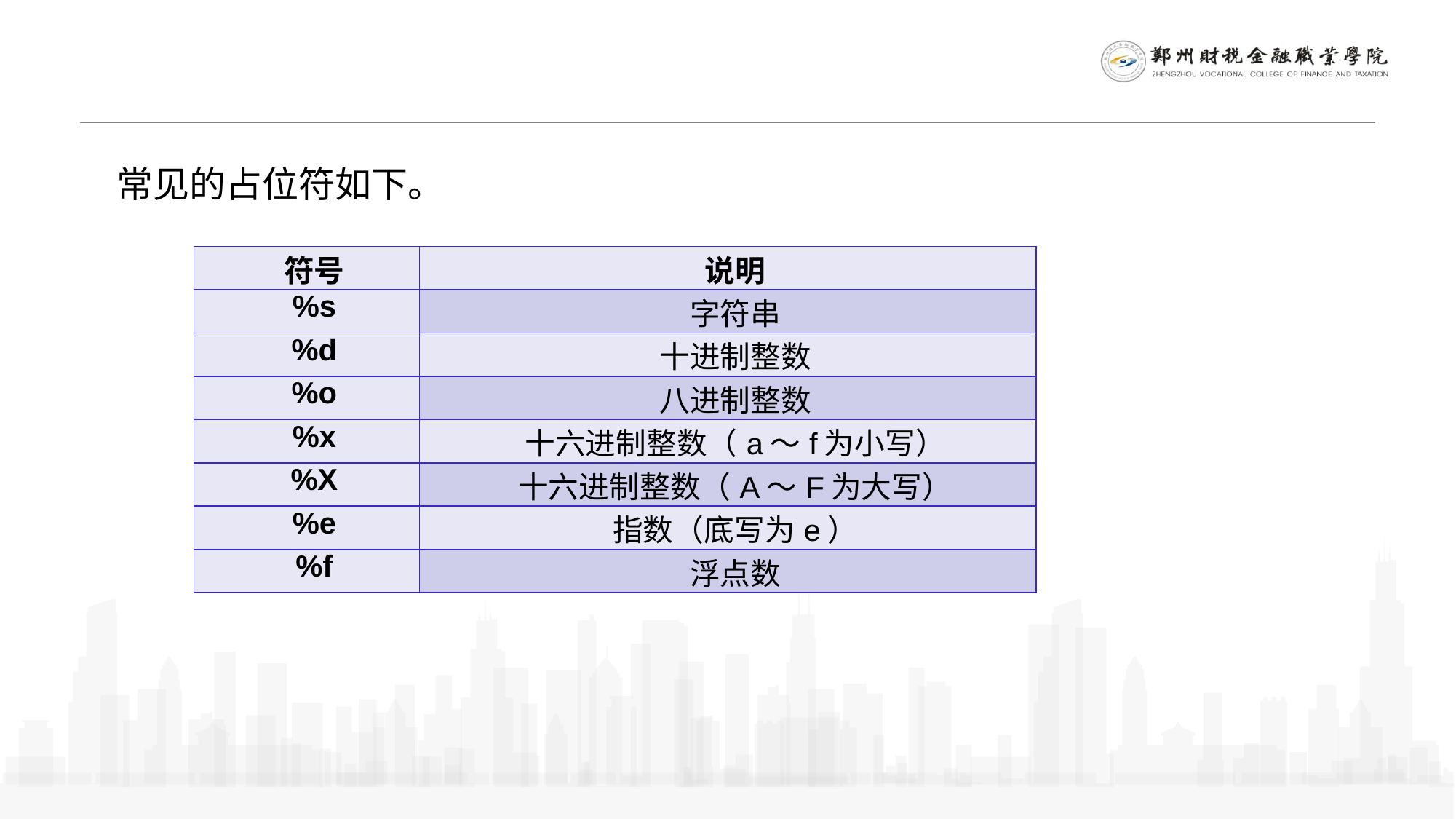

常见的占位符如下。
| 符号 | 说明 |
| --- | --- |
| %s | 字符串 |
| %d | 十进制整数 |
| %o | 八进制整数 |
| %x | 十六进制整数（a～f为小写） |
| %X | 十六进制整数（A～F为大写） |
| %e | 指数（底写为e） |
| %f | 浮点数 |